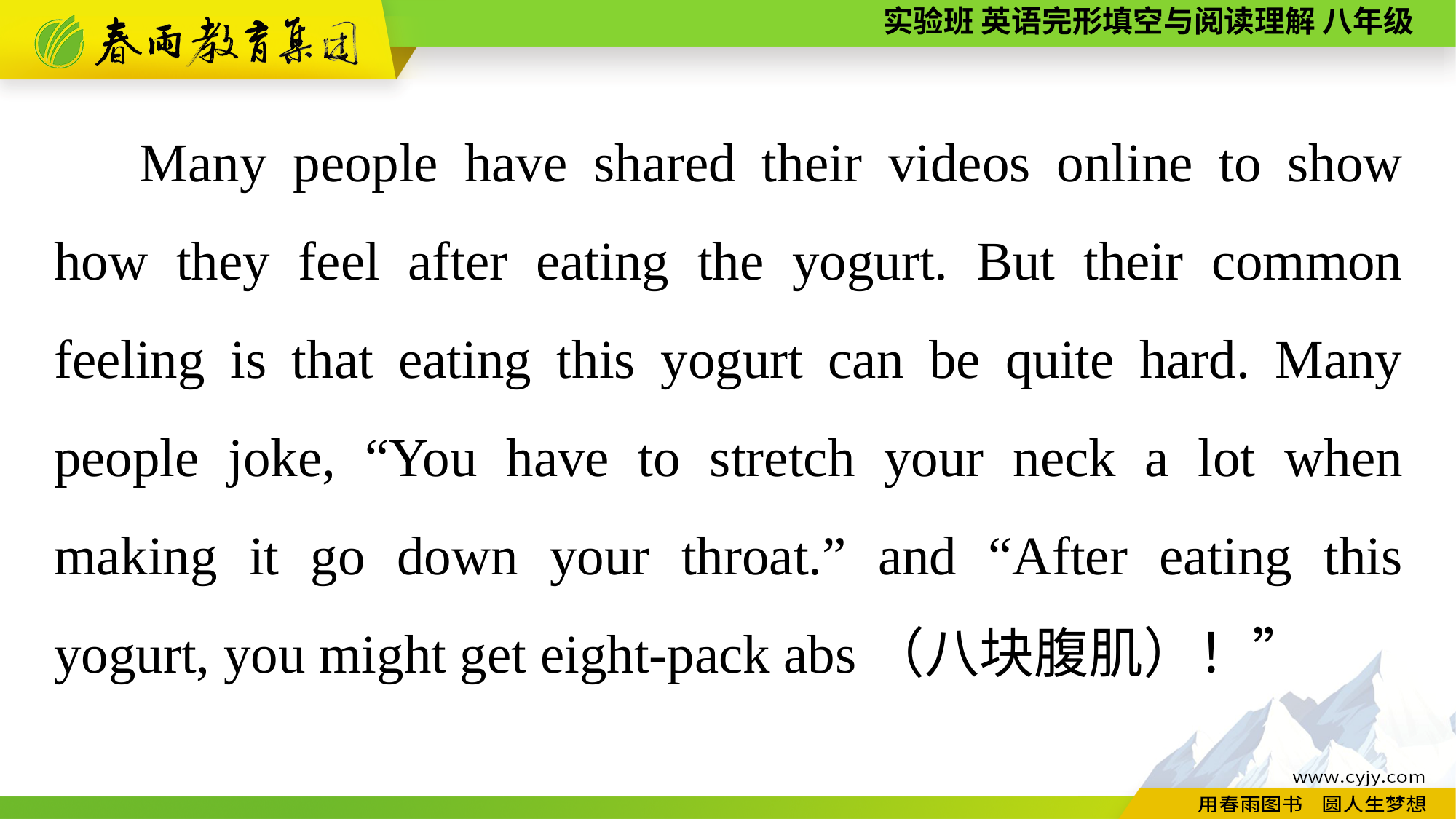

Many people have shared their videos online to show how they feel after eating the yogurt. But their common feeling is that eating this yogurt can be quite hard. Many people joke, “You have to stretch your neck a lot when making it go down your throat.” and “After eating this yogurt, you might get eight-pack abs（八块腹肌）！”